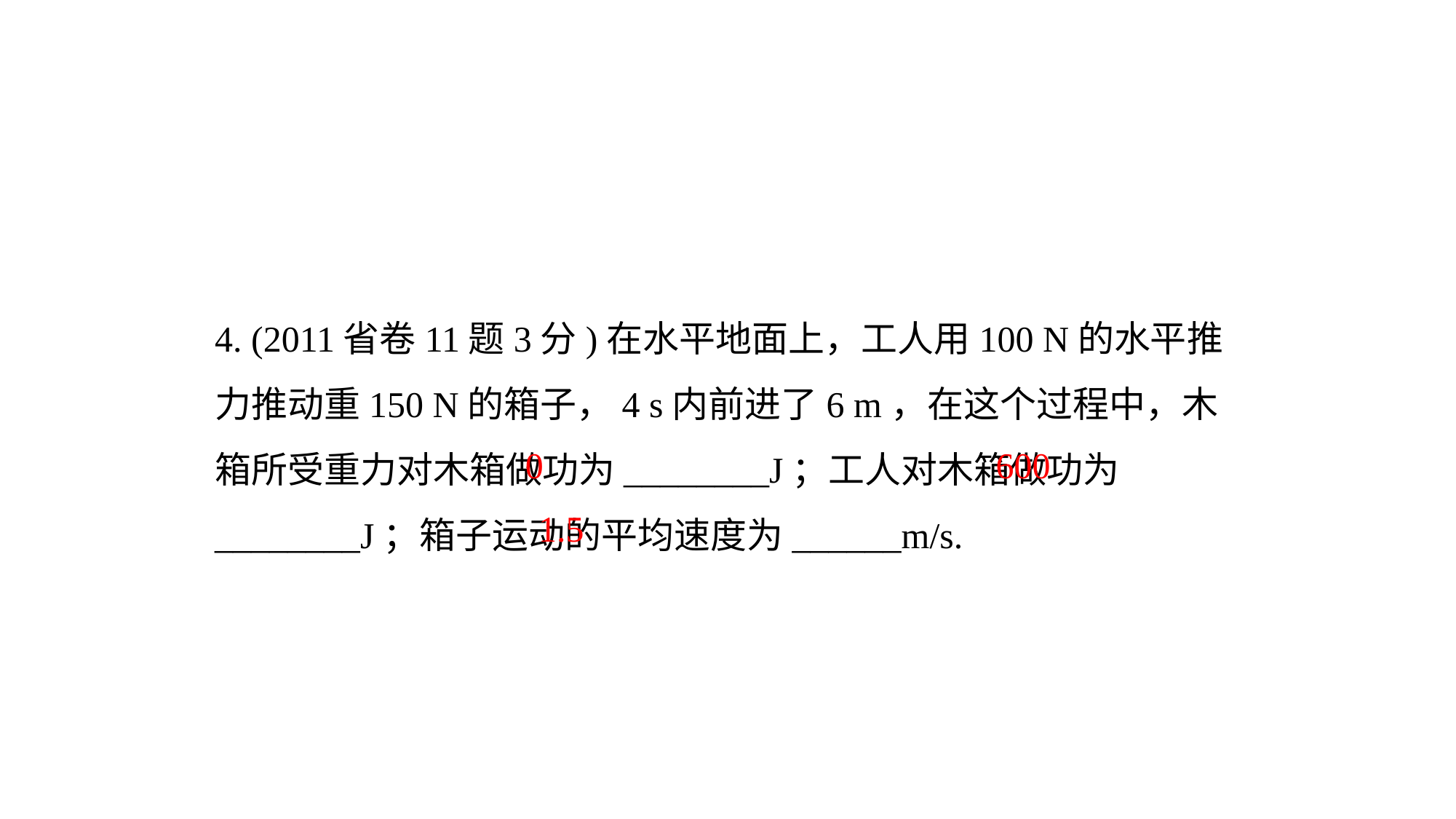

4. (2011省卷11题3分)在水平地面上，工人用100 N的水平推力推动重150 N的箱子，4 s内前进了6 m，在这个过程中，木箱所受重力对木箱做功为________J；工人对木箱做功为________J；箱子运动的平均速度为______m/s.
0
600
1.5